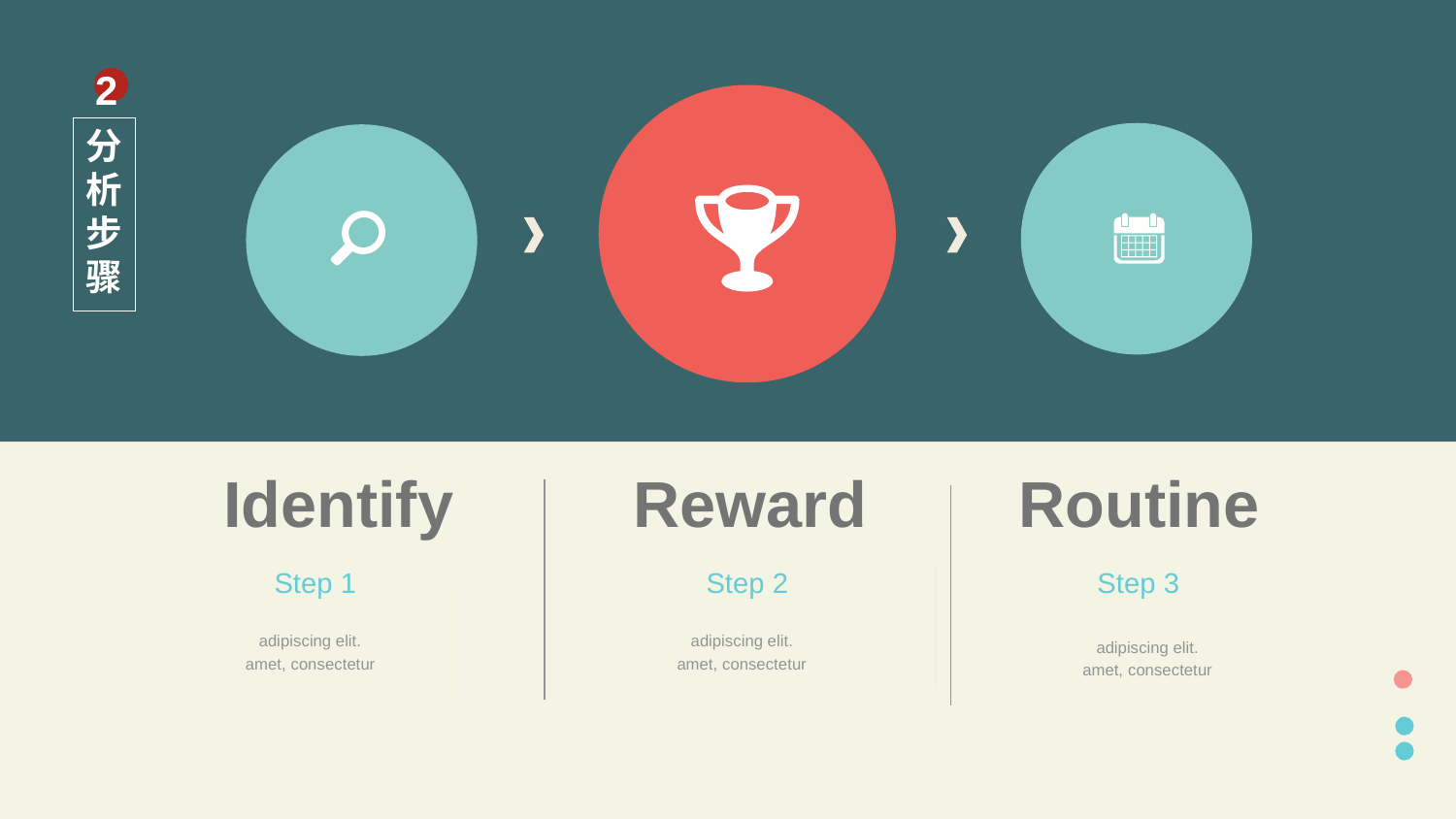

# 分析步骤
2

Identify
Reward
Routine
Step 1
Step 3
Step 2
adipiscing elit.
amet, consectetur
adipiscing elit.
amet, consectetur
adipiscing elit.
amet, consectetur